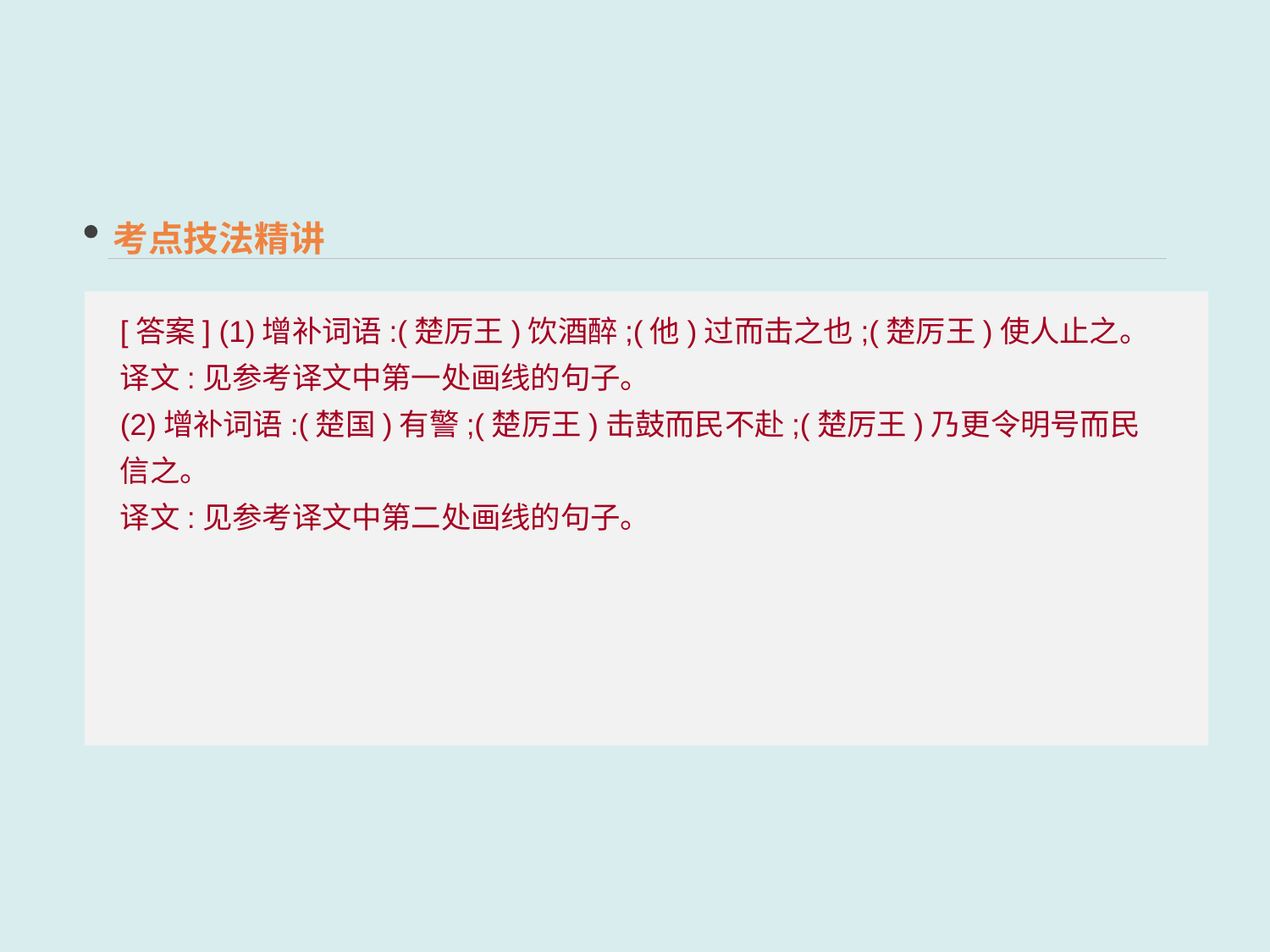

考点技法精讲

[答案] (1)增补词语:(楚厉王)饮酒醉;(他)过而击之也;(楚厉王)使人止之。
译文:见参考译文中第一处画线的句子。
(2)增补词语:(楚国)有警;(楚厉王)击鼓而民不赴;(楚厉王)乃更令明号而民信之。
译文:见参考译文中第二处画线的句子。